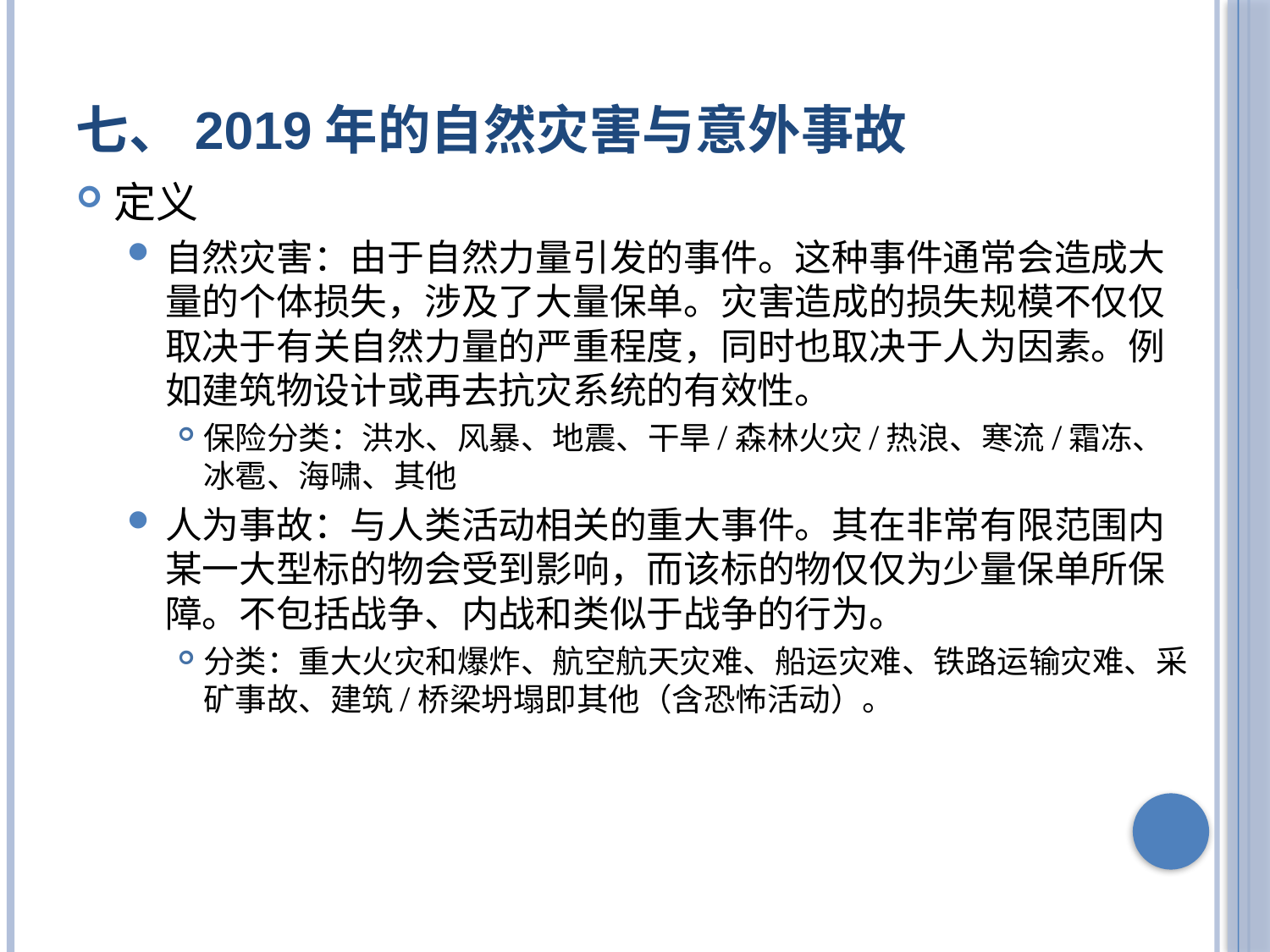

# 七、2019年的自然灾害与意外事故
定义
自然灾害：由于自然力量引发的事件。这种事件通常会造成大量的个体损失，涉及了大量保单。灾害造成的损失规模不仅仅取决于有关自然力量的严重程度，同时也取决于人为因素。例如建筑物设计或再去抗灾系统的有效性。
保险分类：洪水、风暴、地震、干旱/森林火灾/热浪、寒流/霜冻、冰雹、海啸、其他
人为事故：与人类活动相关的重大事件。其在非常有限范围内某一大型标的物会受到影响，而该标的物仅仅为少量保单所保障。不包括战争、内战和类似于战争的行为。
分类：重大火灾和爆炸、航空航天灾难、船运灾难、铁路运输灾难、采矿事故、建筑/桥梁坍塌即其他（含恐怖活动）。